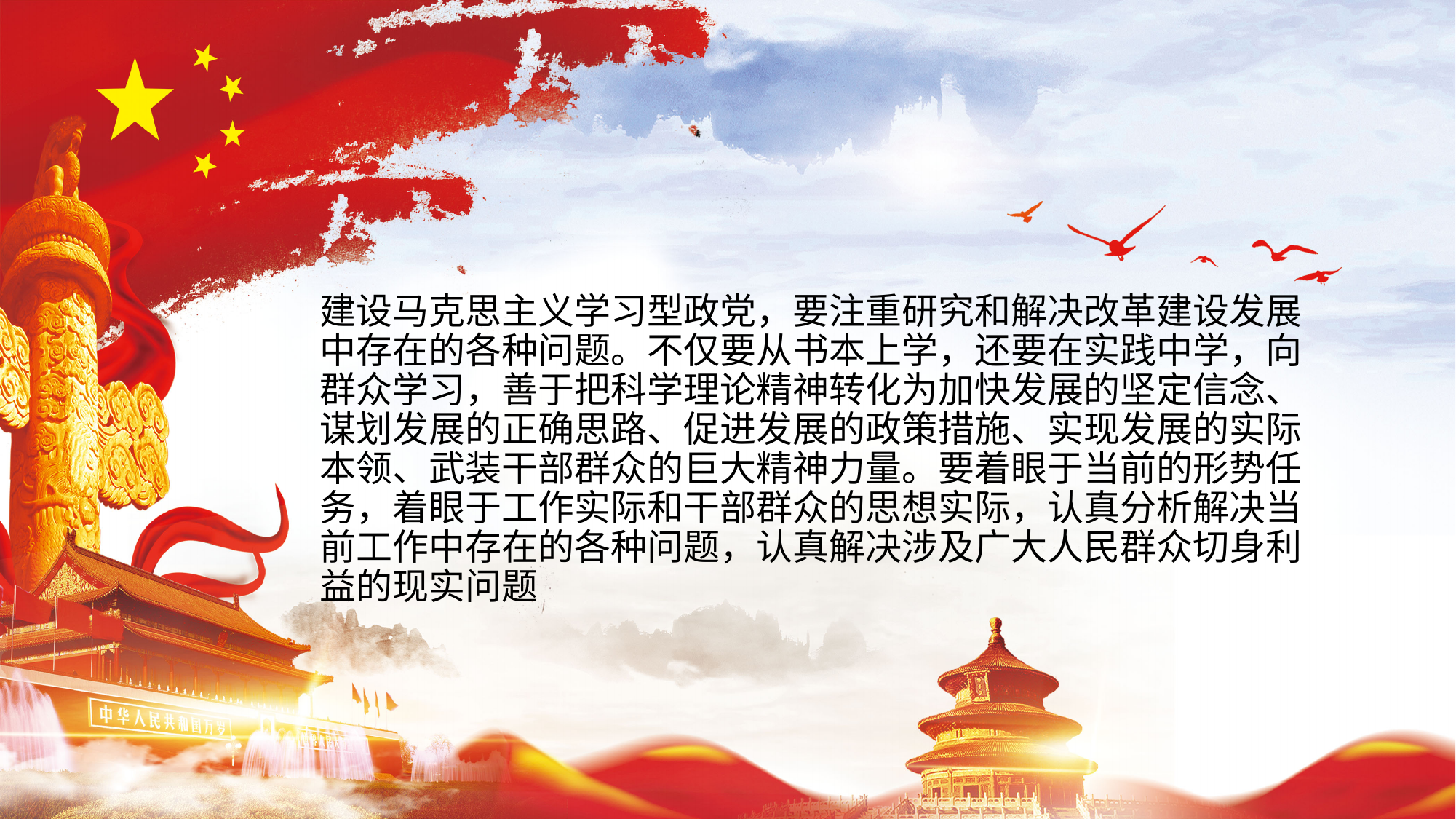

建设马克思主义学习型政党，要注重研究和解决改革建设发展中存在的各种问题。不仅要从书本上学，还要在实践中学，向群众学习，善于把科学理论精神转化为加快发展的坚定信念、谋划发展的正确思路、促进发展的政策措施、实现发展的实际本领、武装干部群众的巨大精神力量。要着眼于当前的形势任务，着眼于工作实际和干部群众的思想实际，认真分析解决当前工作中存在的各种问题，认真解决涉及广大人民群众切身利益的现实问题